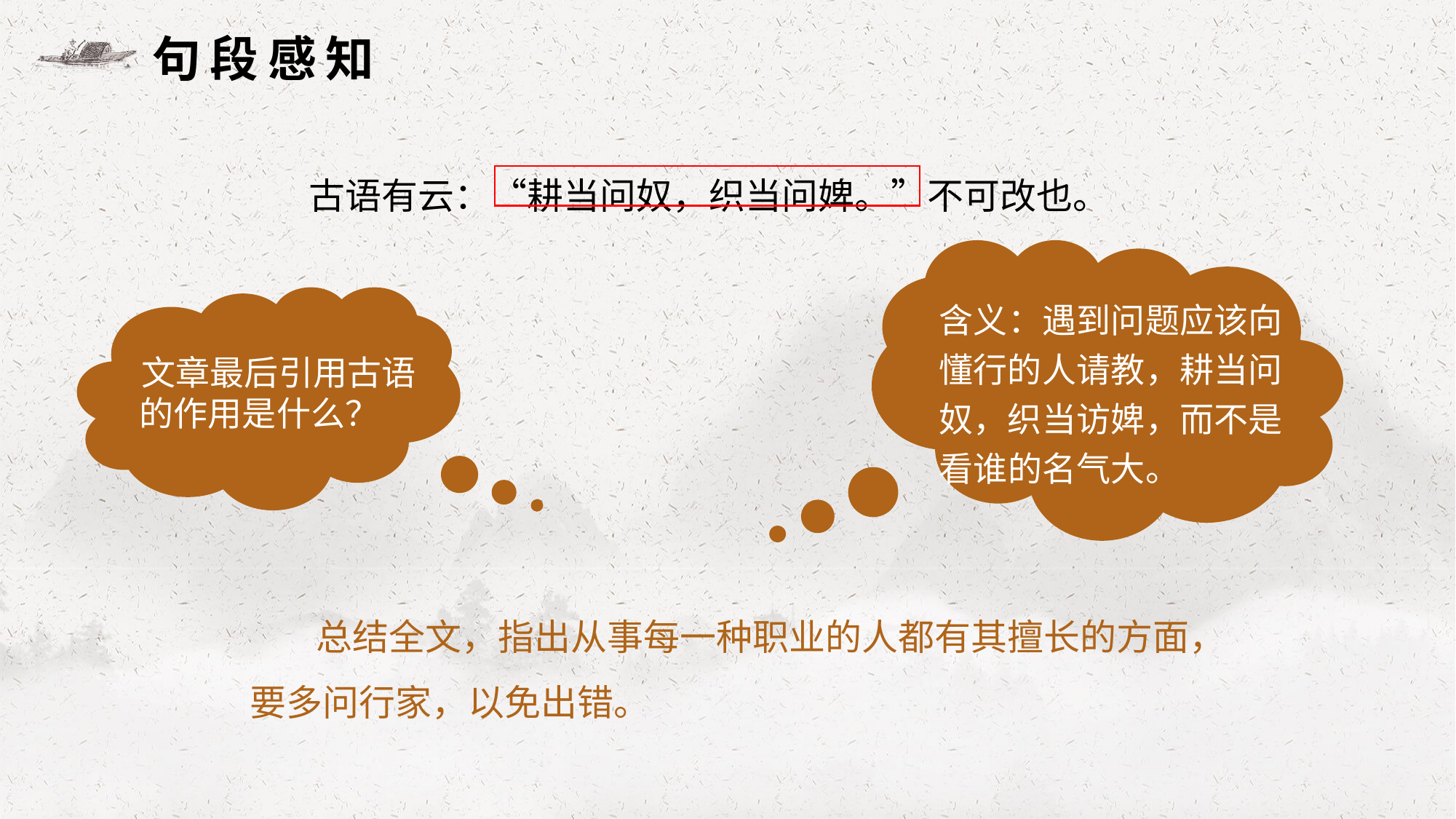

句段感知
古语有云：“耕当问奴，织当问婢。”不可改也。

含义：遇到问题应该向懂行的人请教，耕当问奴，织当访婢，而不是看谁的名气大。

    文章最后引用古语的作用是什么？
       总结全文，指出从事每一种职业的人都有其擅长的方面，要多问行家，以免出错。